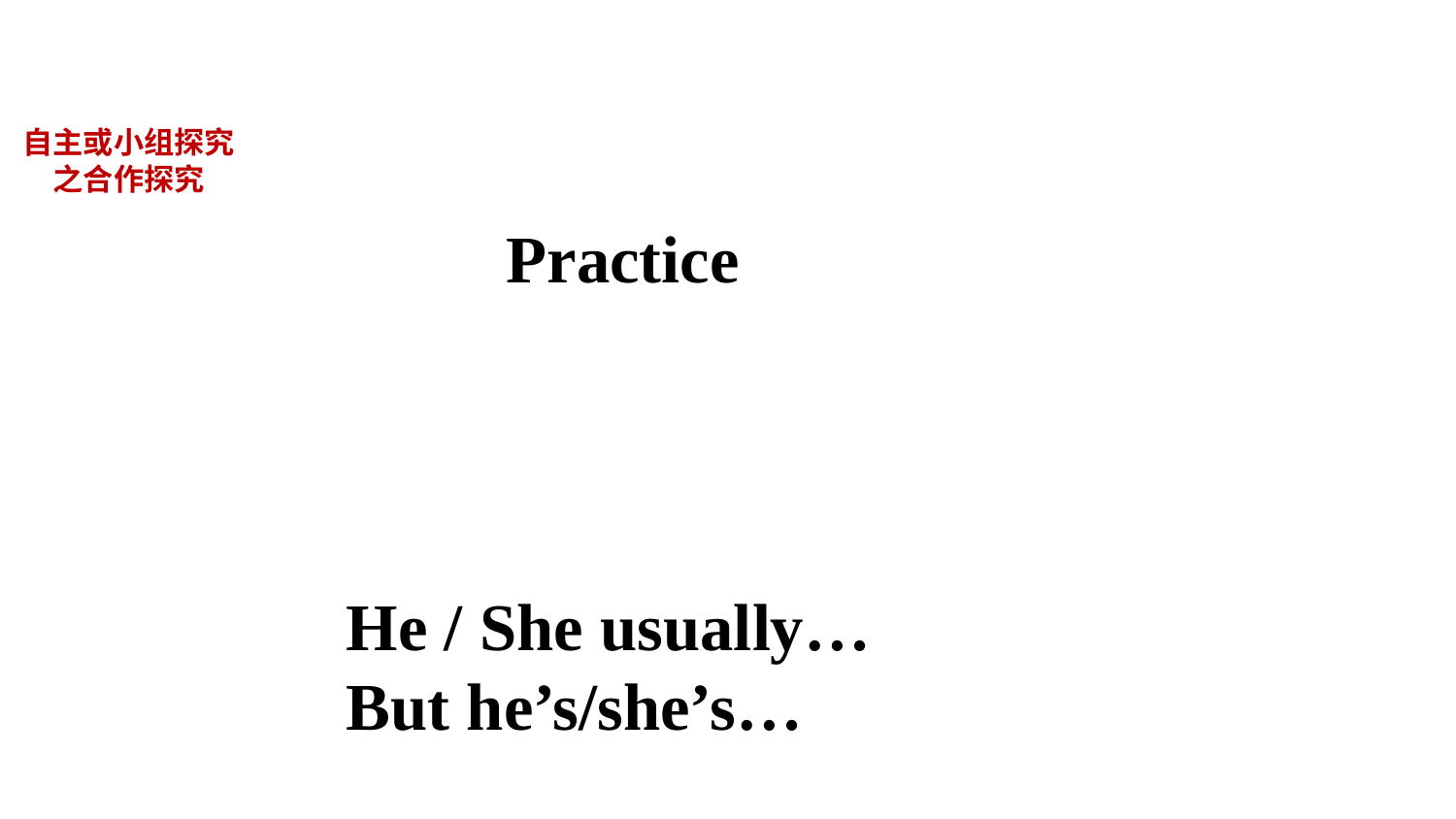

自主或小组探究
之合作探究
# Practice
 He / She usually…
 But he’s/she’s…